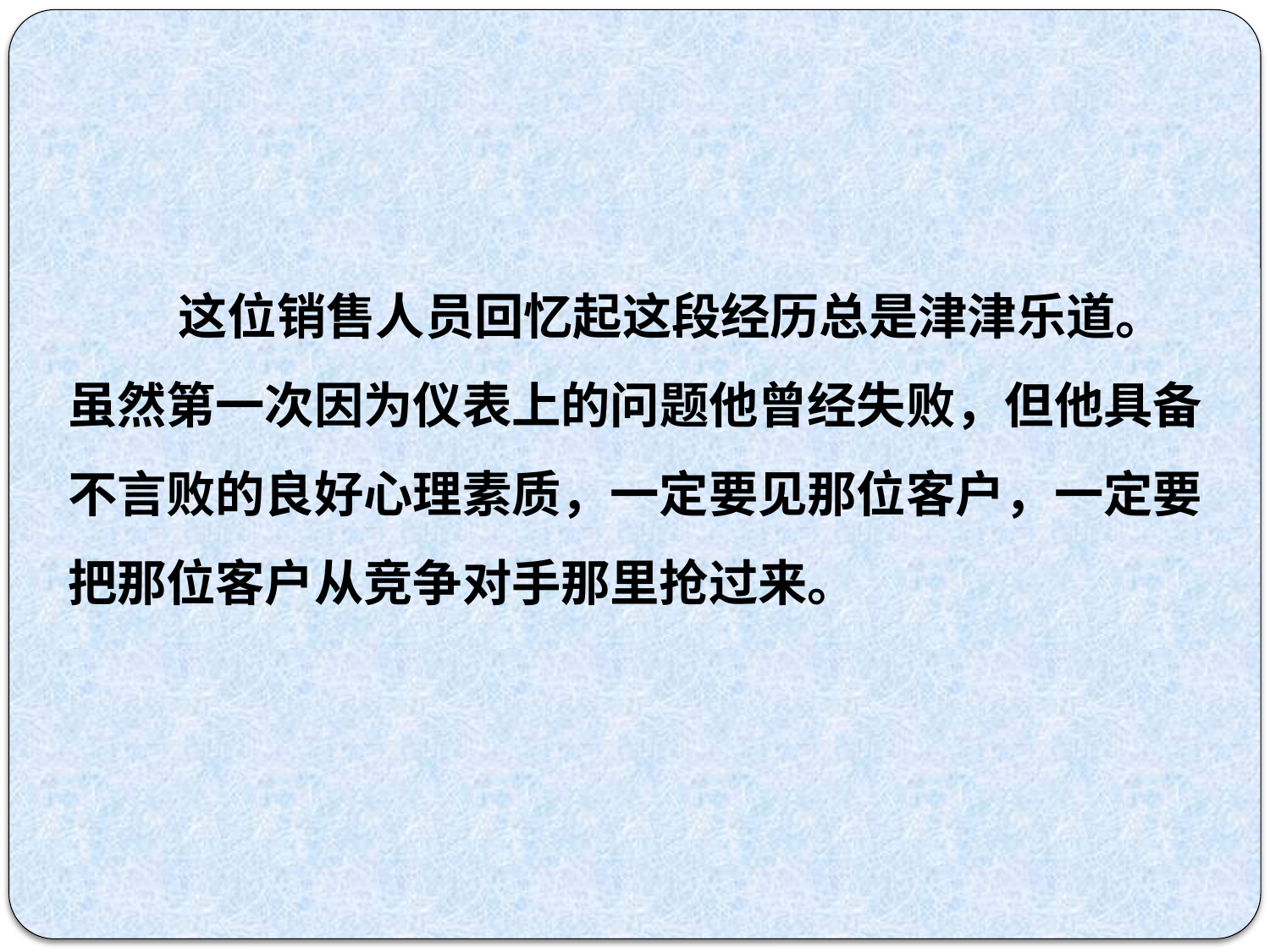

这位销售人员回忆起这段经历总是津津乐道。虽然第一次因为仪表上的问题他曾经失败，但他具备不言败的良好心理素质，一定要见那位客户，一定要把那位客户从竞争对手那里抢过来。